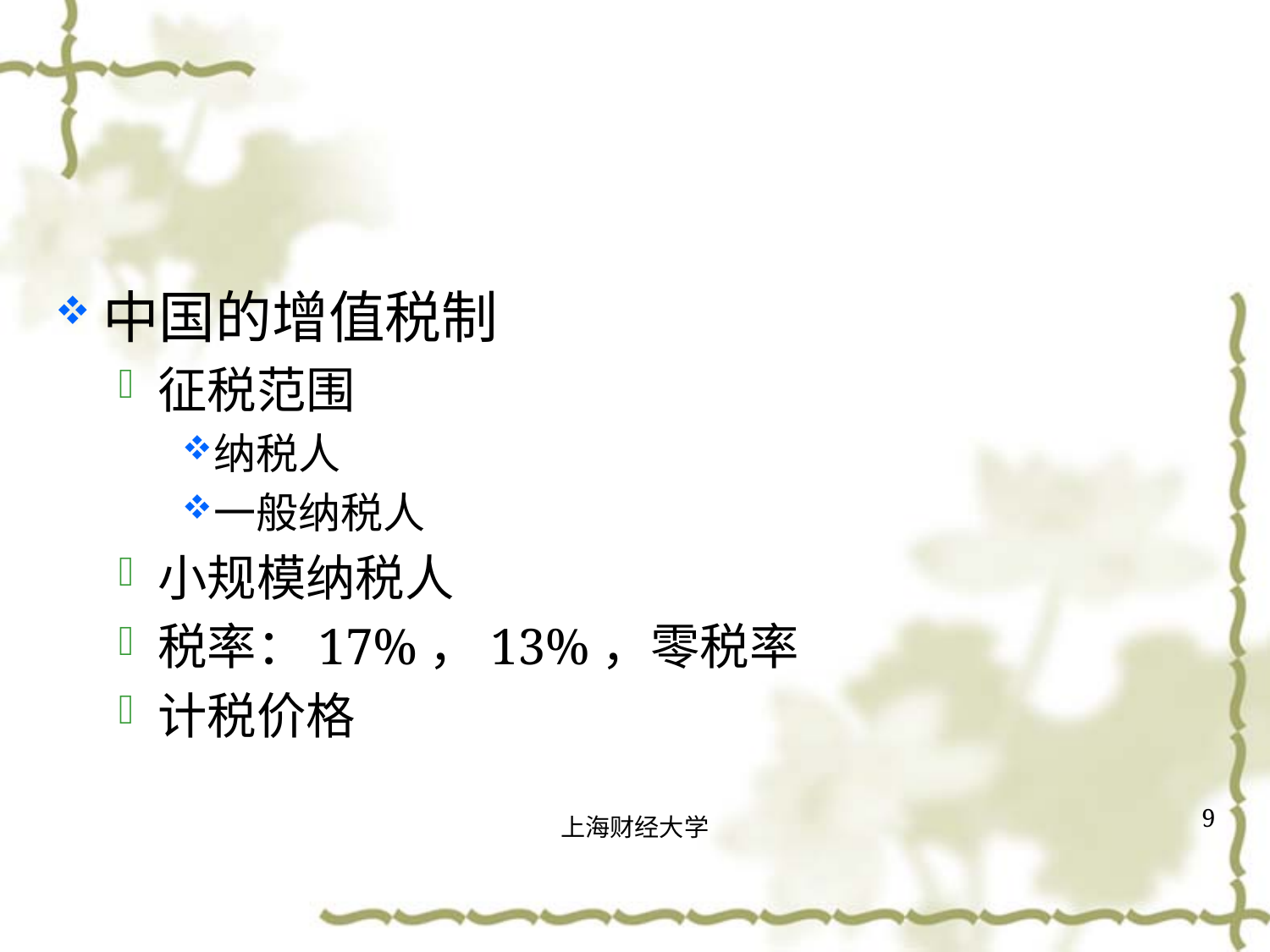

#
中国的增值税制
征税范围
纳税人
一般纳税人
小规模纳税人
税率：17%，13%，零税率
计税价格

9
上海财经大学